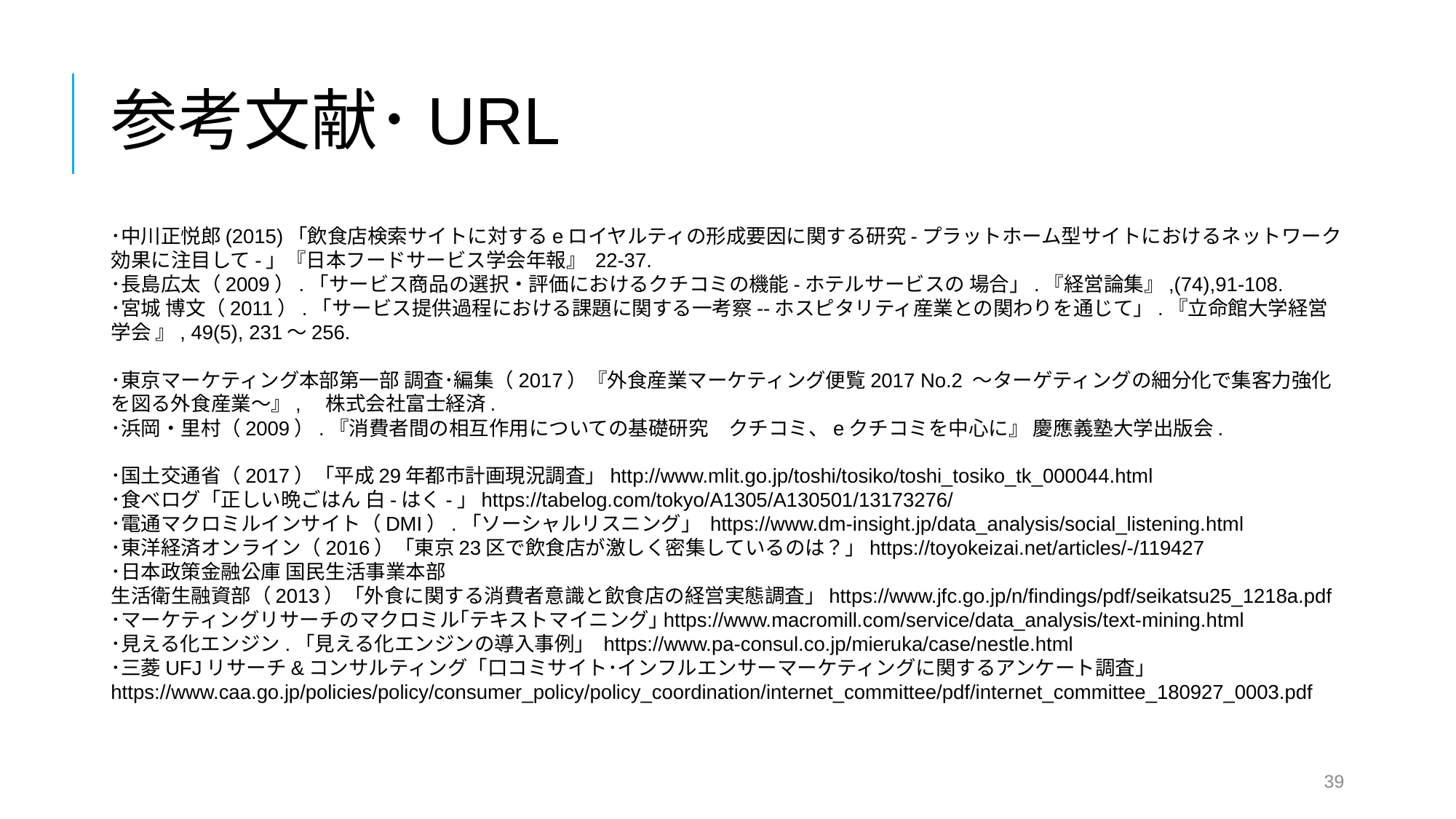

# 参考文献･URL
･中川正悦郎(2015)「飲食店検索サイトに対するeロイヤルティの形成要因に関する研究-プラットホーム型サイトにおけるネットワーク効果に注目して-」『日本フードサービス学会年報』 22-37.
･長島広太（2009）.「サービス商品の選択・評価におけるクチコミの機能-ホテルサービスの 場合」.『経営論集』,(74),91-108.
･宮城 博文（2011）.「サービス提供過程における課題に関する一考察--ホスピタリティ産業との関わりを通じて」.『立命館大学経営学会 』, 49(5), 231～256.

･東京マーケティング本部第一部 調査･編集（2017）『外食産業マーケティング便覧2017 No.2 ～ターゲティングの細分化で集客力強化を図る外食産業～』,　株式会社富士経済.
･浜岡・里村（2009）.『消費者間の相互作用についての基礎研究　クチコミ、eクチコミを中心に』 慶應義塾大学出版会.

･国土交通省（2017）「平成29年都市計画現況調査」http://www.mlit.go.jp/toshi/tosiko/toshi_tosiko_tk_000044.html
･食べログ「正しい晩ごはん 白-はく-」https://tabelog.com/tokyo/A1305/A130501/13173276/
･電通マクロミルインサイト（DMI）.「ソーシャルリスニング」 https://www.dm-insight.jp/data_analysis/social_listening.html
･東洋経済オンライン（2016）「東京23区で飲食店が激しく密集しているのは？」https://toyokeizai.net/articles/-/119427
･日本政策金融公庫 国民生活事業本部 生活衛生融資部（2013）「外食に関する消費者意識と飲食店の経営実態調査」https://www.jfc.go.jp/n/findings/pdf/seikatsu25_1218a.pdf
･マーケティングリサーチのマクロミル｢テキストマイニング｣https://www.macromill.com/service/data_analysis/text-mining.html
･見える化エンジン.「見える化エンジンの導入事例」 https://www.pa-consul.co.jp/mieruka/case/nestle.html
･三菱UFJリサーチ&コンサルティング「口コミサイト･インフルエンサーマーケティングに関するアンケート調査」
https://www.caa.go.jp/policies/policy/consumer_policy/policy_coordination/internet_committee/pdf/internet_committee_180927_0003.pdf

39